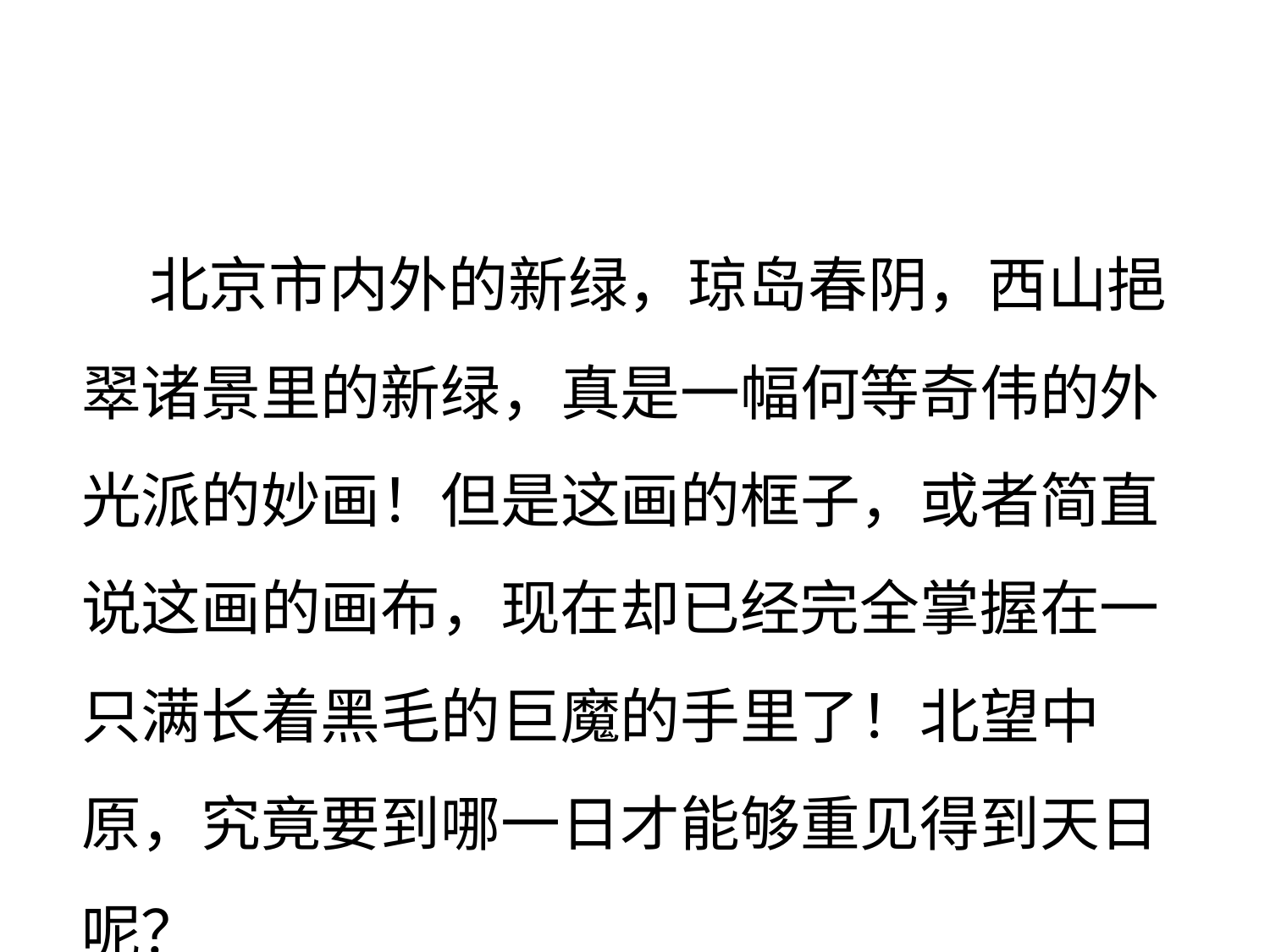

北京市内外的新绿，琼岛春阴，西山挹翠诸景里的新绿，真是一幅何等奇伟的外光派的妙画！但是这画的框子，或者简直说这画的画布，现在却已经完全掌握在一只满长着黑毛的巨魔的手里了！北望中原，究竟要到哪一日才能够重见得到天日呢？